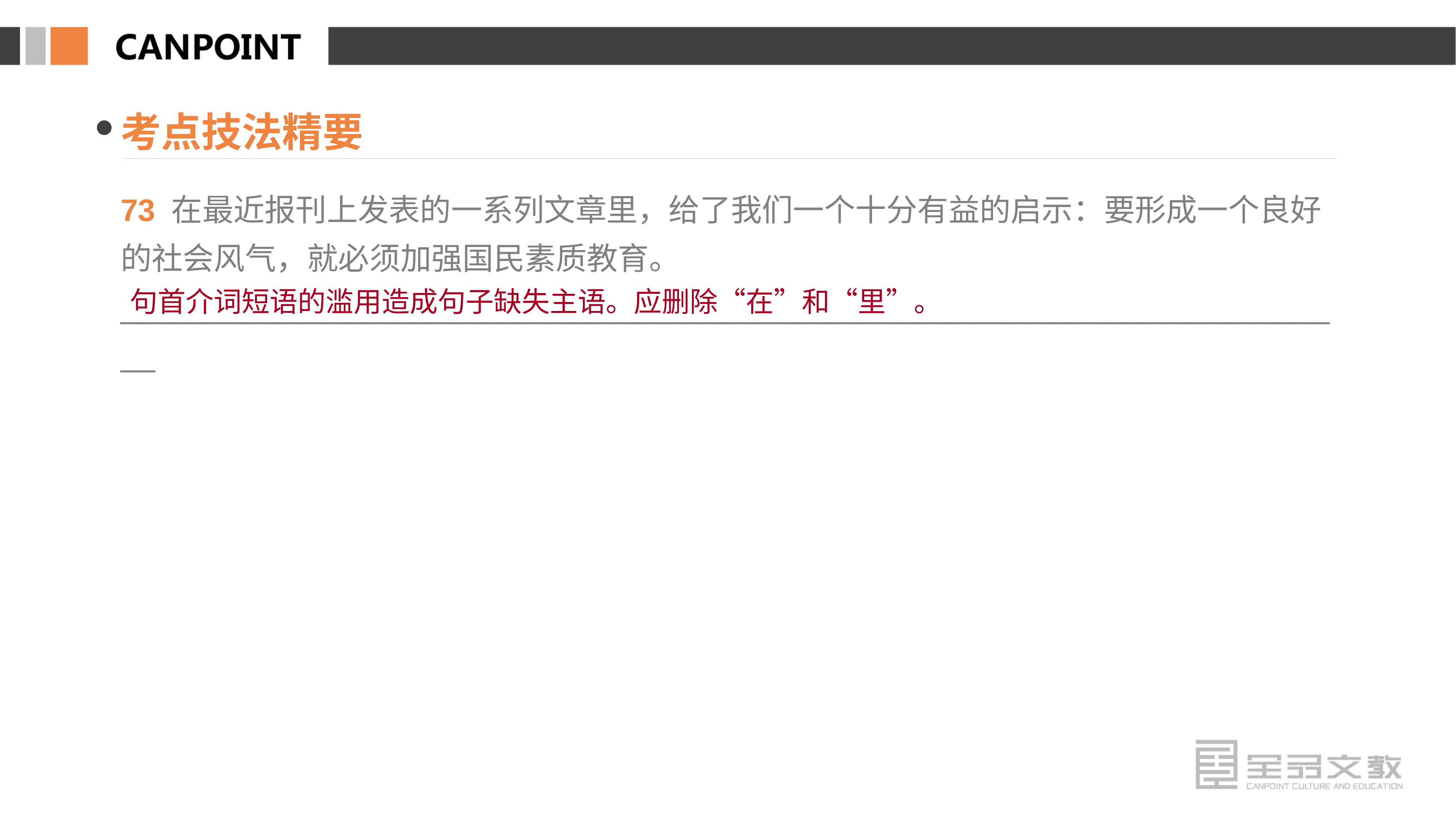

考点技法精要

73 在最近报刊上发表的一系列文章里，给了我们一个十分有益的启示：要形成一个良好的社会风气，就必须加强国民素质教育。
________________________________________________________________________

句首介词短语的滥用造成句子缺失主语。应删除“在”和“里”。